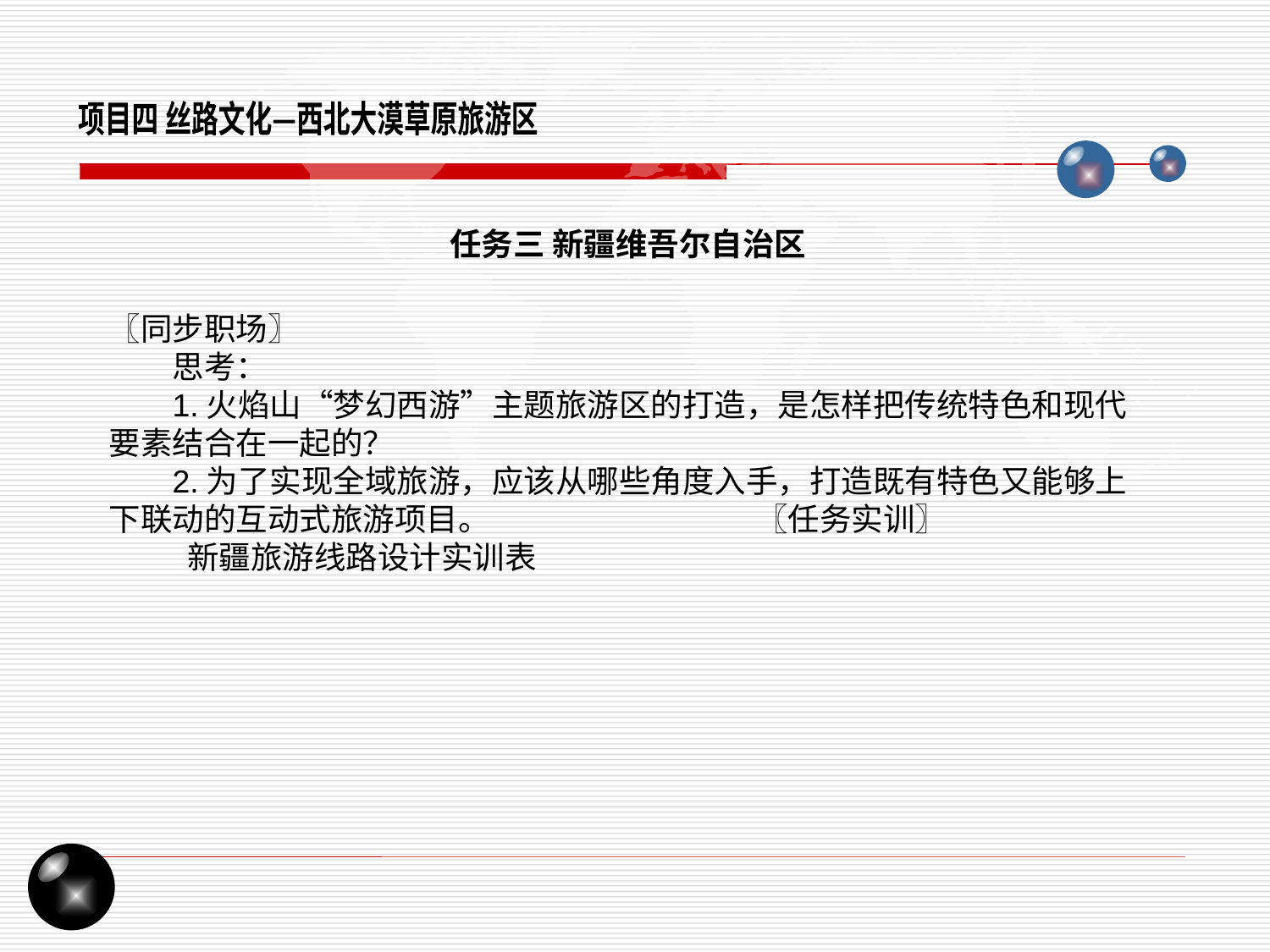

项目四 丝路文化—西北大漠草原旅游区
任务三 新疆维吾尔自治区

〖同步职场〗
思考：
1.火焰山“梦幻西游”主题旅游区的打造，是怎样把传统特色和现代要素结合在一起的？
2.为了实现全域旅游，应该从哪些角度入手，打造既有特色又能够上下联动的互动式旅游项目。                                     〖任务实训〗
 新疆旅游线路设计实训表